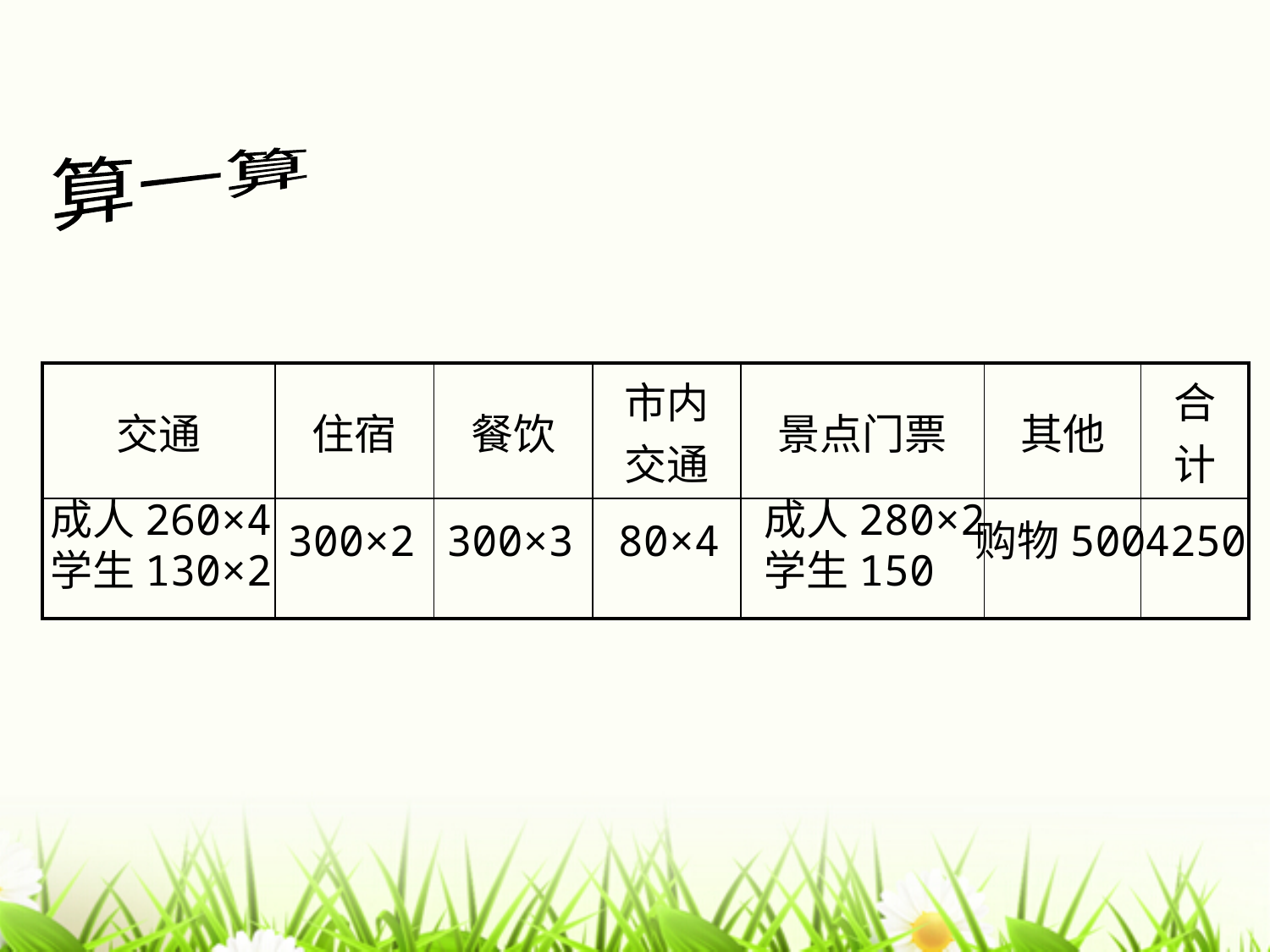

算一算
| 交通 | 住宿 | 餐饮 | 市内交通 | 景点门票 | 其他 | 合计 |
| --- | --- | --- | --- | --- | --- | --- |
|  |  |  |  |  |  |  |
成人260×4
学生130×2
成人280×2
学生150
300×2
300×3
80×4
购物500
4250